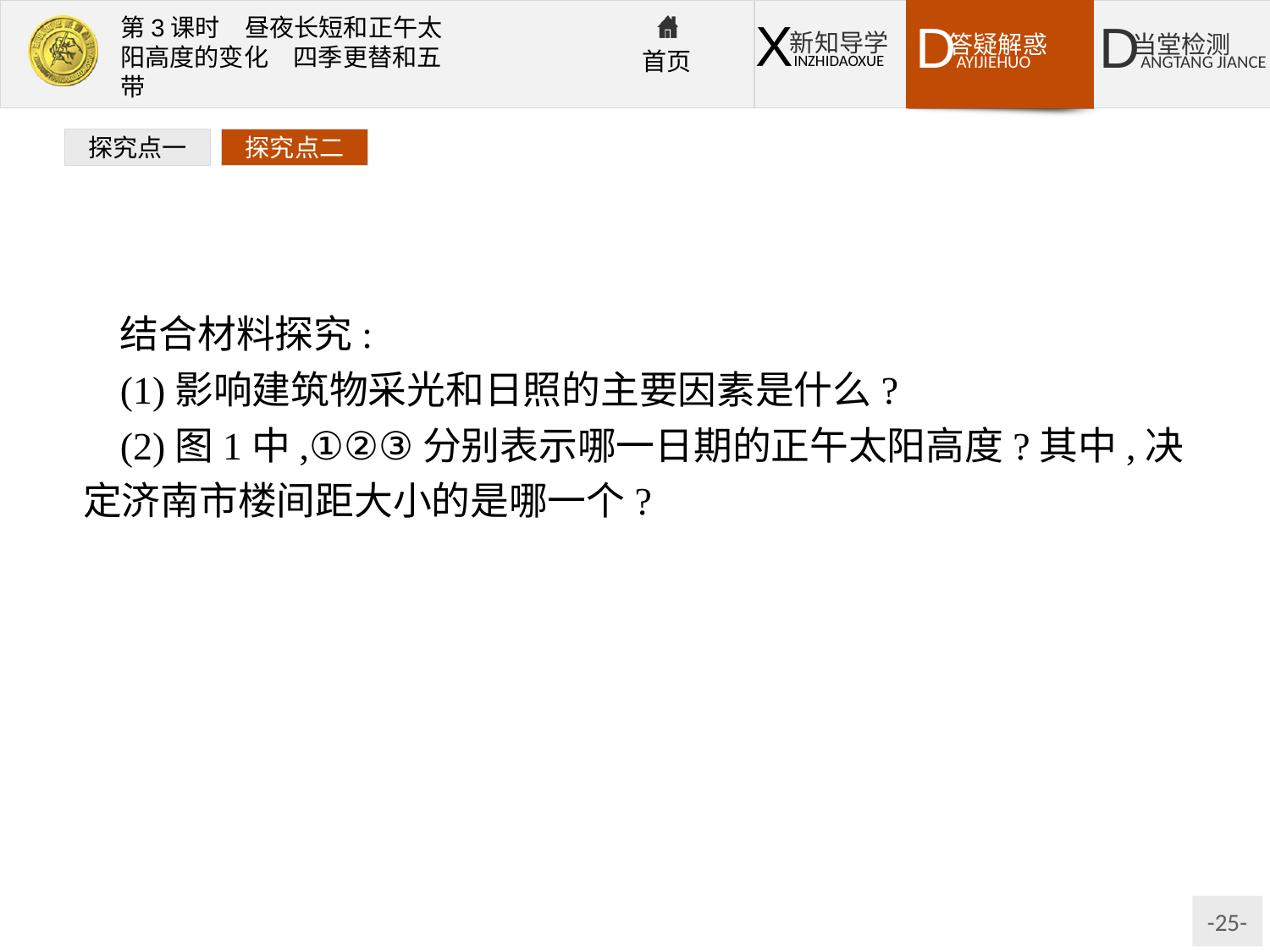

探究点一
探究点二
结合材料探究:
(1)影响建筑物采光和日照的主要因素是什么?
(2)图1中,①②③分别表示哪一日期的正午太阳高度?其中,决定济南市楼间距大小的是哪一个?
提示:(1)楼高和正午太阳高度。
(2)①表示夏至日,②表示春、秋分日,③表示冬至日。其中,③决定济南市楼间距的大小。